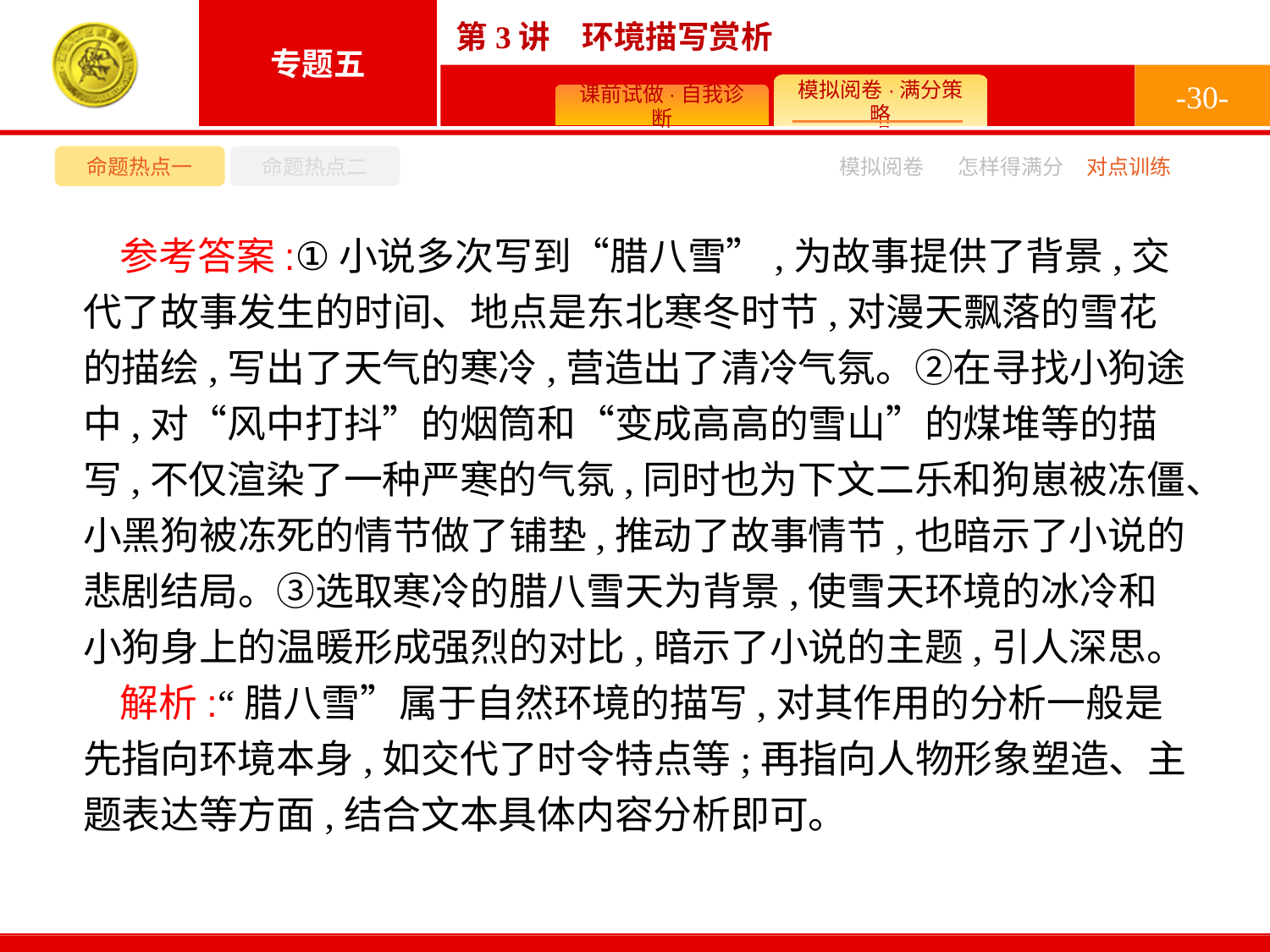

-30-
命题热点一
命题热点二
模拟阅卷
怎样得满分
对点训练
参考答案:①小说多次写到“腊八雪”,为故事提供了背景,交代了故事发生的时间、地点是东北寒冬时节,对漫天飘落的雪花的描绘,写出了天气的寒冷,营造出了清冷气氛。②在寻找小狗途中,对“风中打抖”的烟筒和“变成高高的雪山”的煤堆等的描写,不仅渲染了一种严寒的气氛,同时也为下文二乐和狗崽被冻僵、小黑狗被冻死的情节做了铺垫,推动了故事情节,也暗示了小说的悲剧结局。③选取寒冷的腊八雪天为背景,使雪天环境的冰冷和小狗身上的温暖形成强烈的对比,暗示了小说的主题,引人深思。
解析:“腊八雪”属于自然环境的描写,对其作用的分析一般是先指向环境本身,如交代了时令特点等;再指向人物形象塑造、主题表达等方面,结合文本具体内容分析即可。